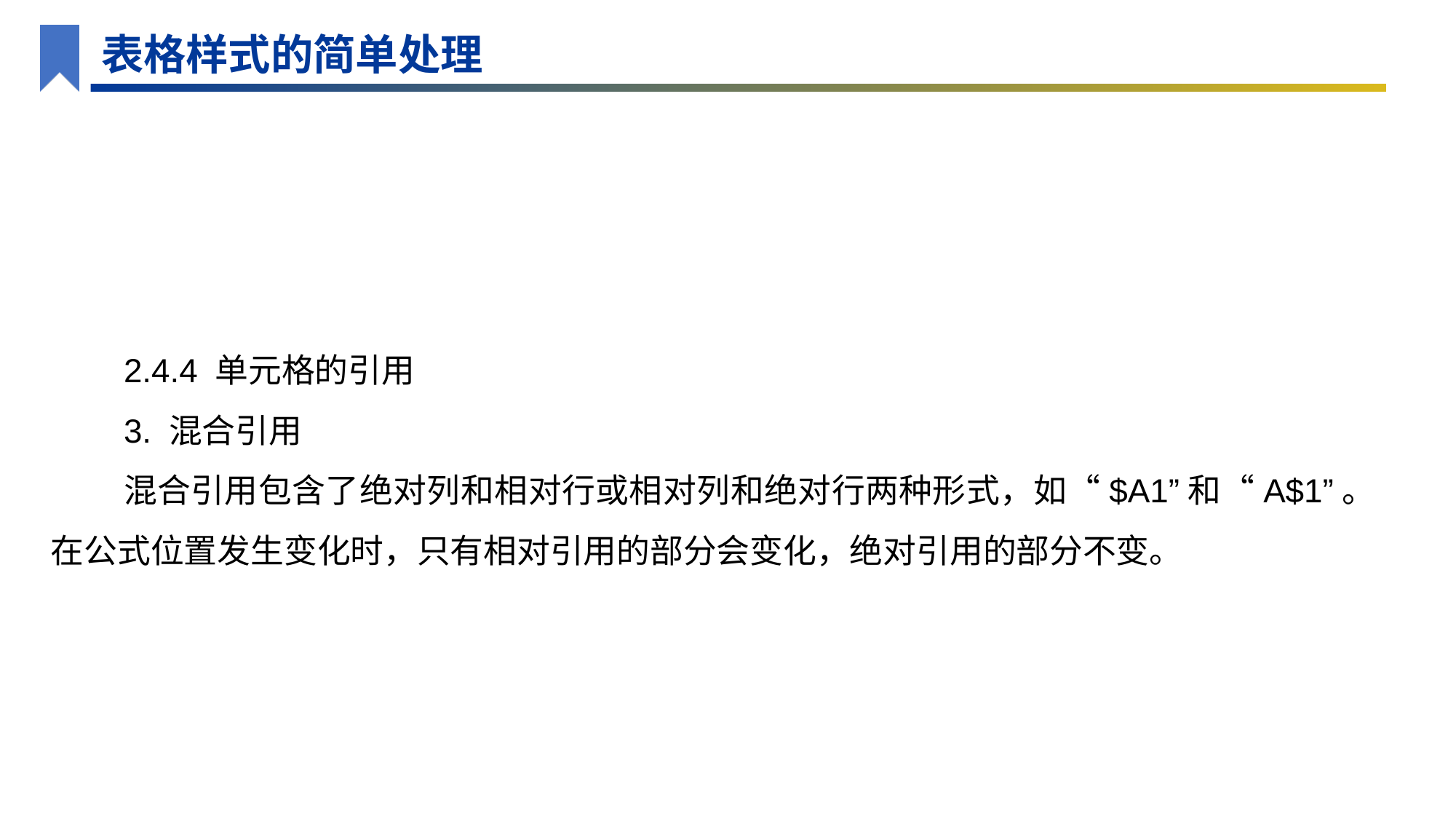

表格样式的简单处理
2.4.4 单元格的引用
3. 混合引用
混合引用包含了绝对列和相对行或相对列和绝对行两种形式，如“$A1”和“A$1”。在公式位置发生变化时，只有相对引用的部分会变化，绝对引用的部分不变。